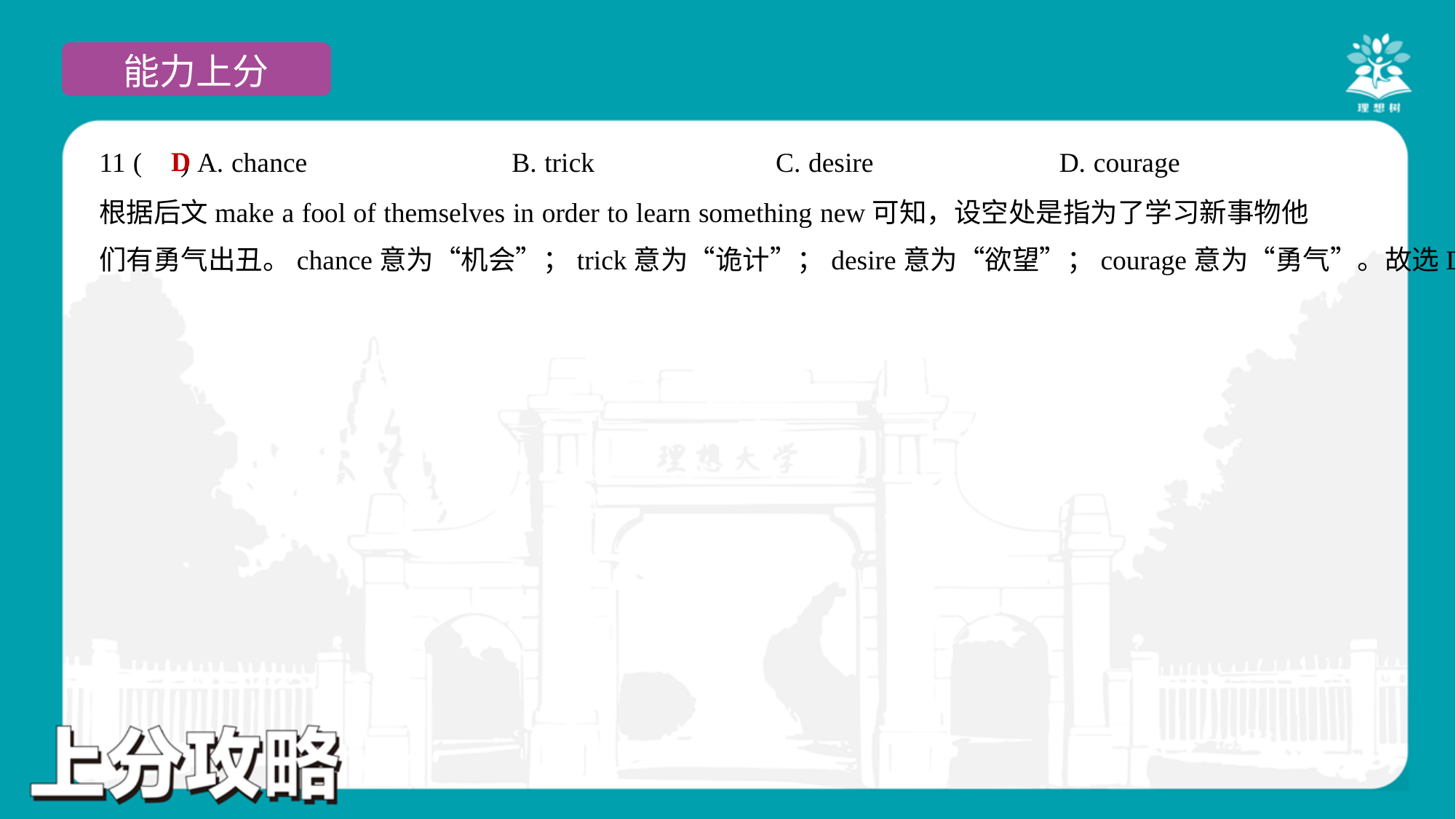

D
11 (     ) A. chance	B. trick	C. desire	D. courage
根据后文make a fool of themselves in order to learn something new可知，设空处是指为了学习新事物他
们有勇气出丑。chance意为“机会”；trick意为“诡计”；desire意为“欲望”；courage意为“勇气”。故选D项。